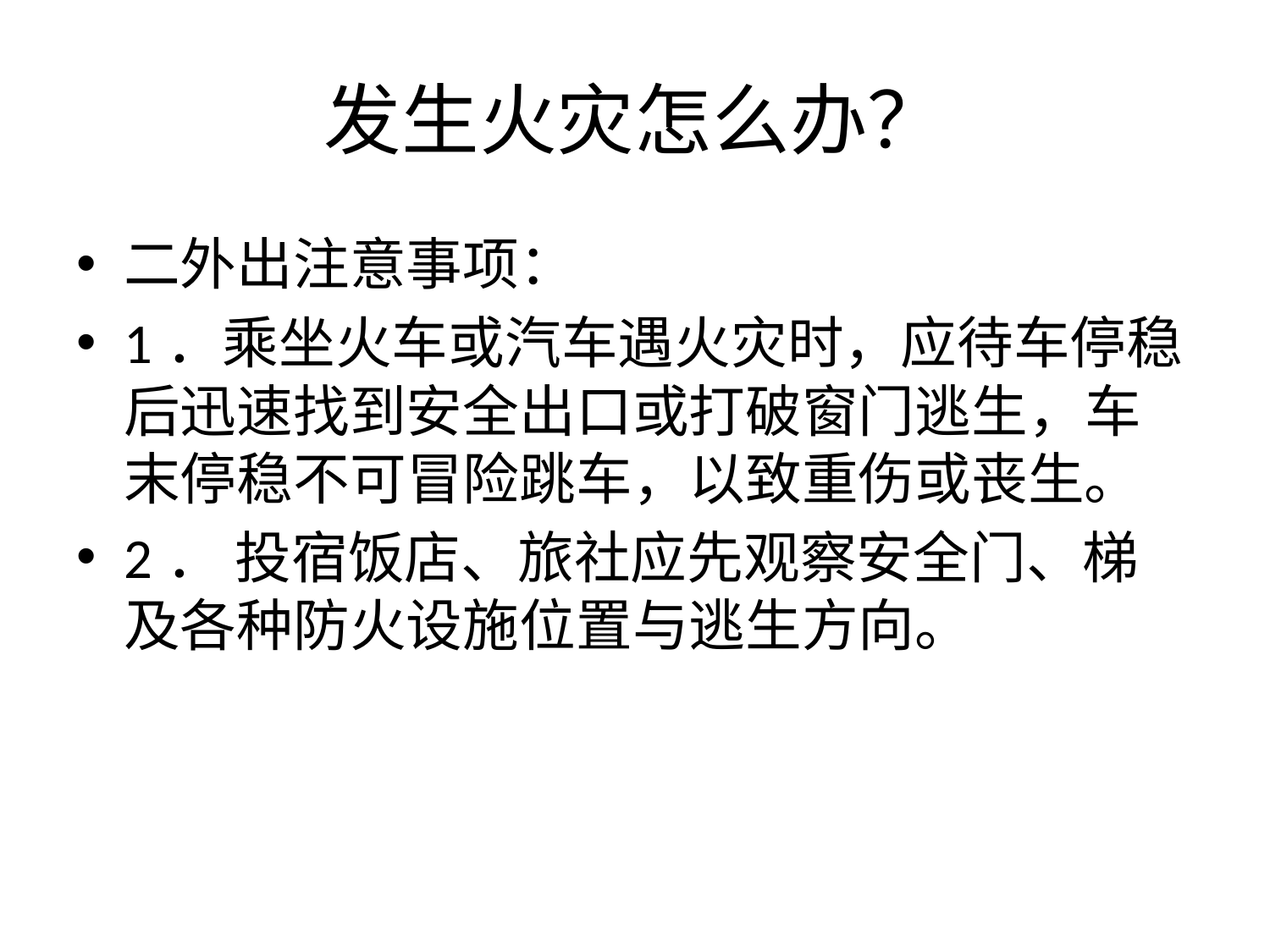

# 发生火灾怎么办？
二外出注意事项：
1．乘坐火车或汽车遇火灾时，应待车停稳后迅速找到安全出口或打破窗门逃生，车末停稳不可冒险跳车，以致重伤或丧生。
2． 投宿饭店、旅社应先观察安全门、梯及各种防火设施位置与逃生方向。